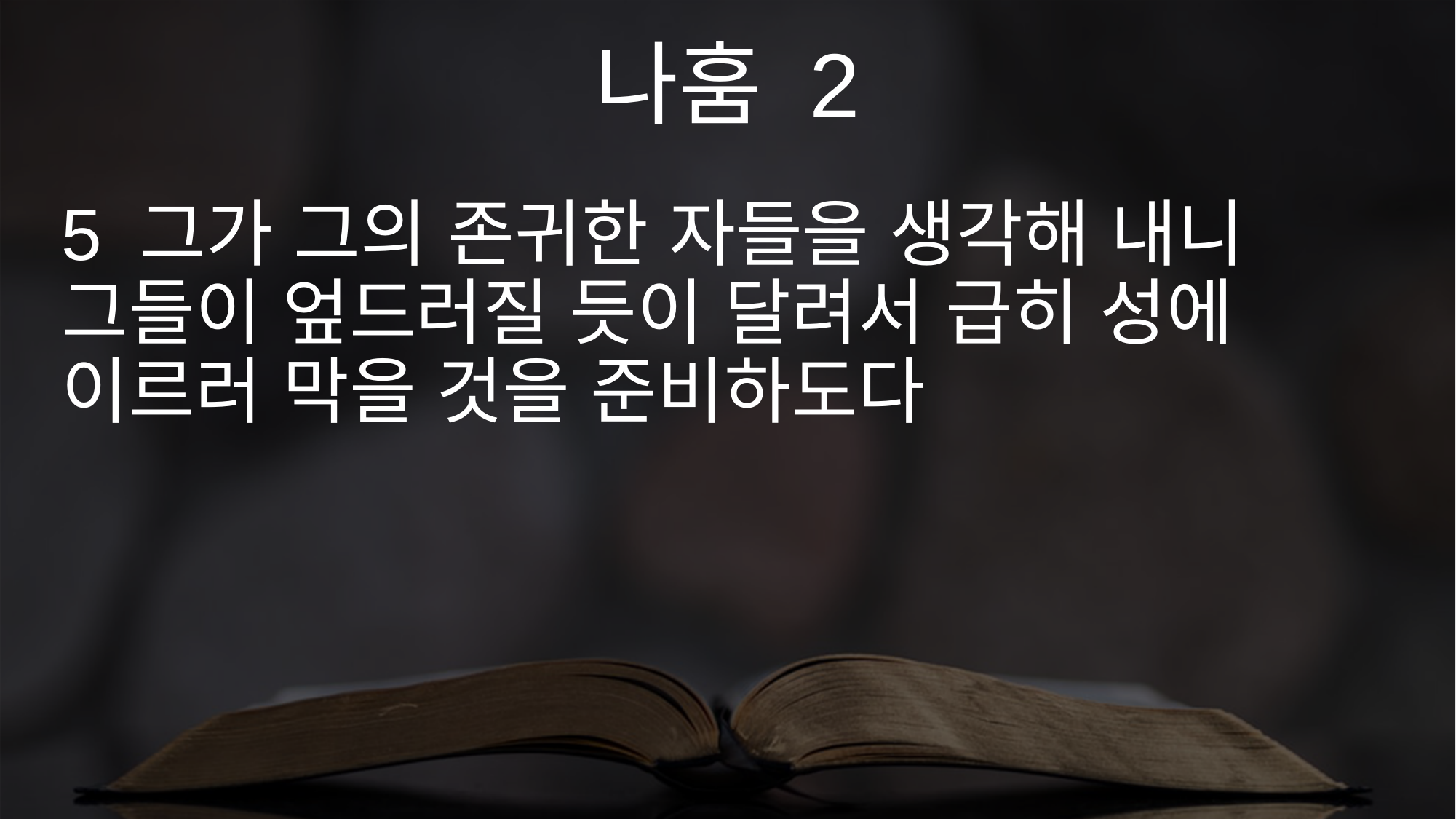

나훔 2
5 그가 그의 존귀한 자들을 생각해 내니 그들이 엎드러질 듯이 달려서 급히 성에 이르러 막을 것을 준비하도다